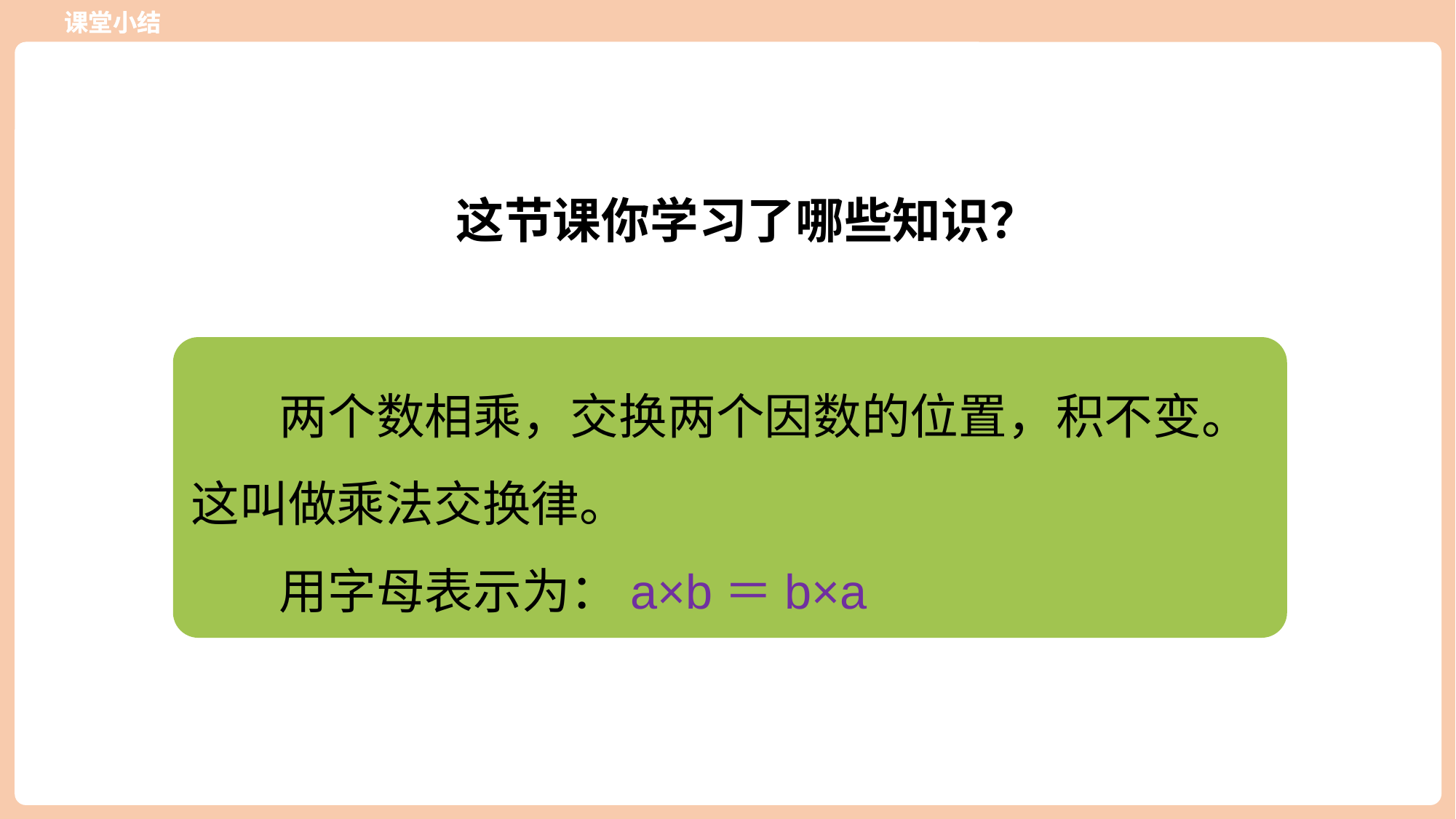

课堂小结
这节课你学习了哪些知识？
       两个数相乘，交换两个因数的位置，积不变。这叫做乘法交换律。
       用字母表示为：a×b＝b×a